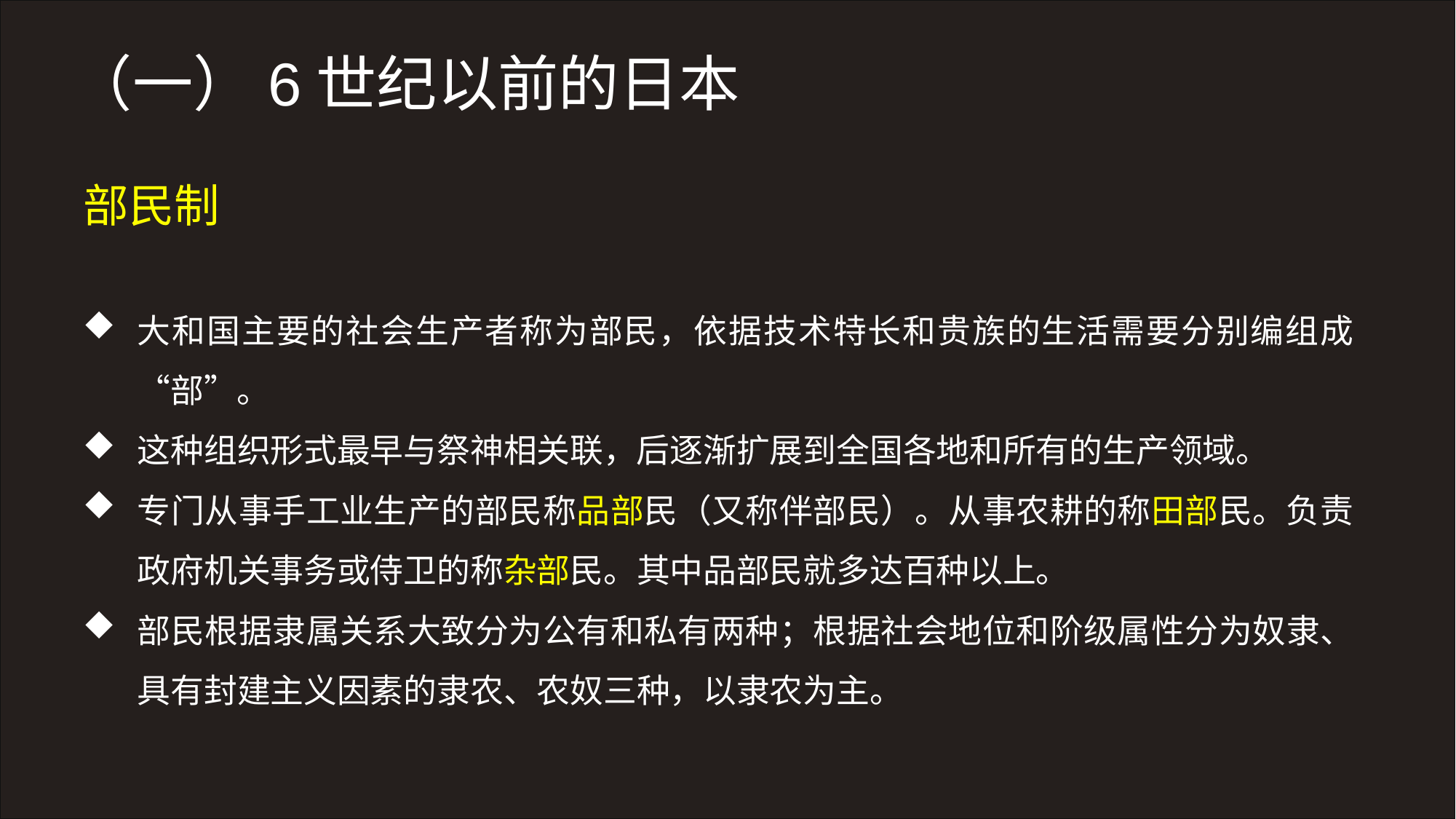

（一）6世纪以前的日本
部民制
大和国主要的社会生产者称为部民，依据技术特长和贵族的生活需要分别编组成“部”。
这种组织形式最早与祭神相关联，后逐渐扩展到全国各地和所有的生产领域。
专门从事手工业生产的部民称品部民（又称伴部民）。从事农耕的称田部民。负责政府机关事务或侍卫的称杂部民。其中品部民就多达百种以上。
部民根据隶属关系大致分为公有和私有两种；根据社会地位和阶级属性分为奴隶、具有封建主义因素的隶农、农奴三种，以隶农为主。